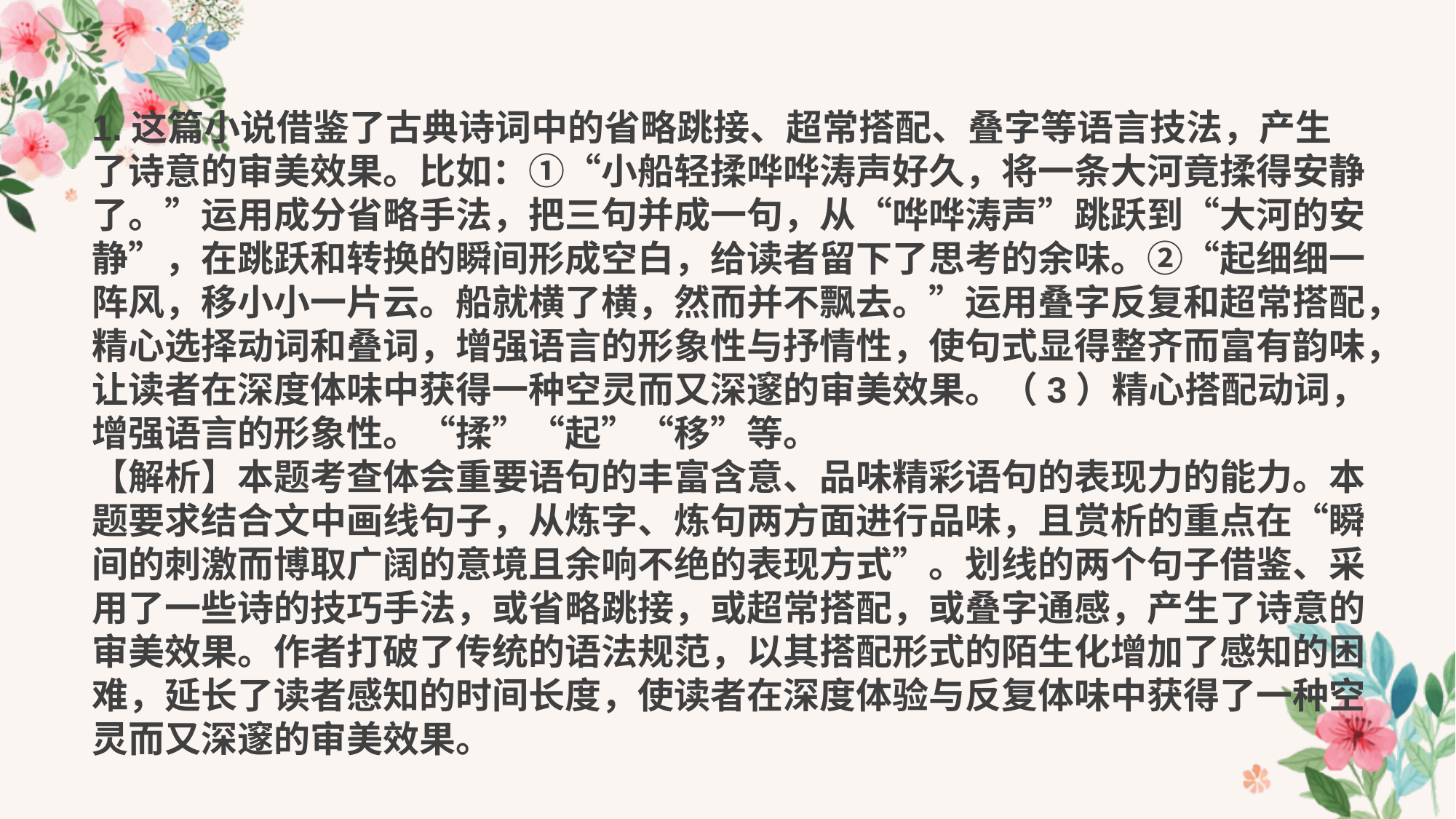

# 1.这篇小说借鉴了古典诗词中的省略跳接、超常搭配、叠字等语言技法，产生了诗意的审美效果。比如：①“小船轻揉哗哗涛声好久，将一条大河竟揉得安静了。”运用成分省略手法，把三句并成一句，从“哗哗涛声”跳跃到“大河的安静”，在跳跃和转换的瞬间形成空白，给读者留下了思考的余味。②“起细细一阵风，移小小一片云。船就横了横，然而并不飘去。”运用叠字反复和超常搭配，精心选择动词和叠词，增强语言的形象性与抒情性，使句式显得整齐而富有韵味，让读者在深度体味中获得一种空灵而又深邃的审美效果。（3）精心搭配动词，增强语言的形象性。“揉”“起”“移”等。 【解析】本题考查体会重要语句的丰富含意、品味精彩语句的表现力的能力。本题要求结合文中画线句子，从炼字、炼句两方面进行品味，且赏析的重点在“瞬间的刺激而博取广阔的意境且余响不绝的表现方式”。划线的两个句子借鉴、采用了一些诗的技巧手法，或省略跳接，或超常搭配，或叠字通感，产生了诗意的审美效果。作者打破了传统的语法规范，以其搭配形式的陌生化增加了感知的困难，延长了读者感知的时间长度，使读者在深度体验与反复体味中获得了一种空灵而又深邃的审美效果。